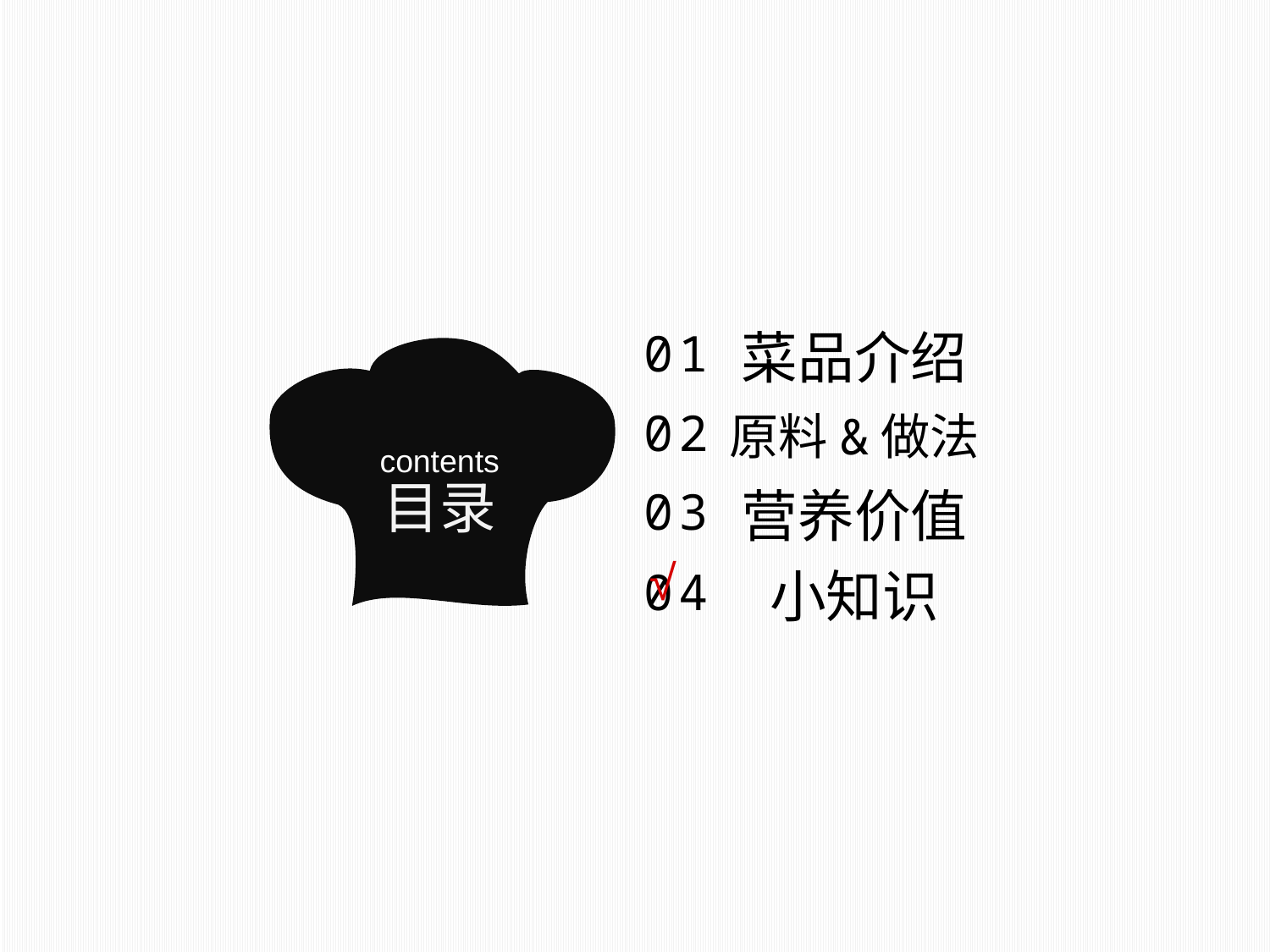

01
菜品介绍
原料&做法
营养价值
小知识

contents
目录
02
03
04
√